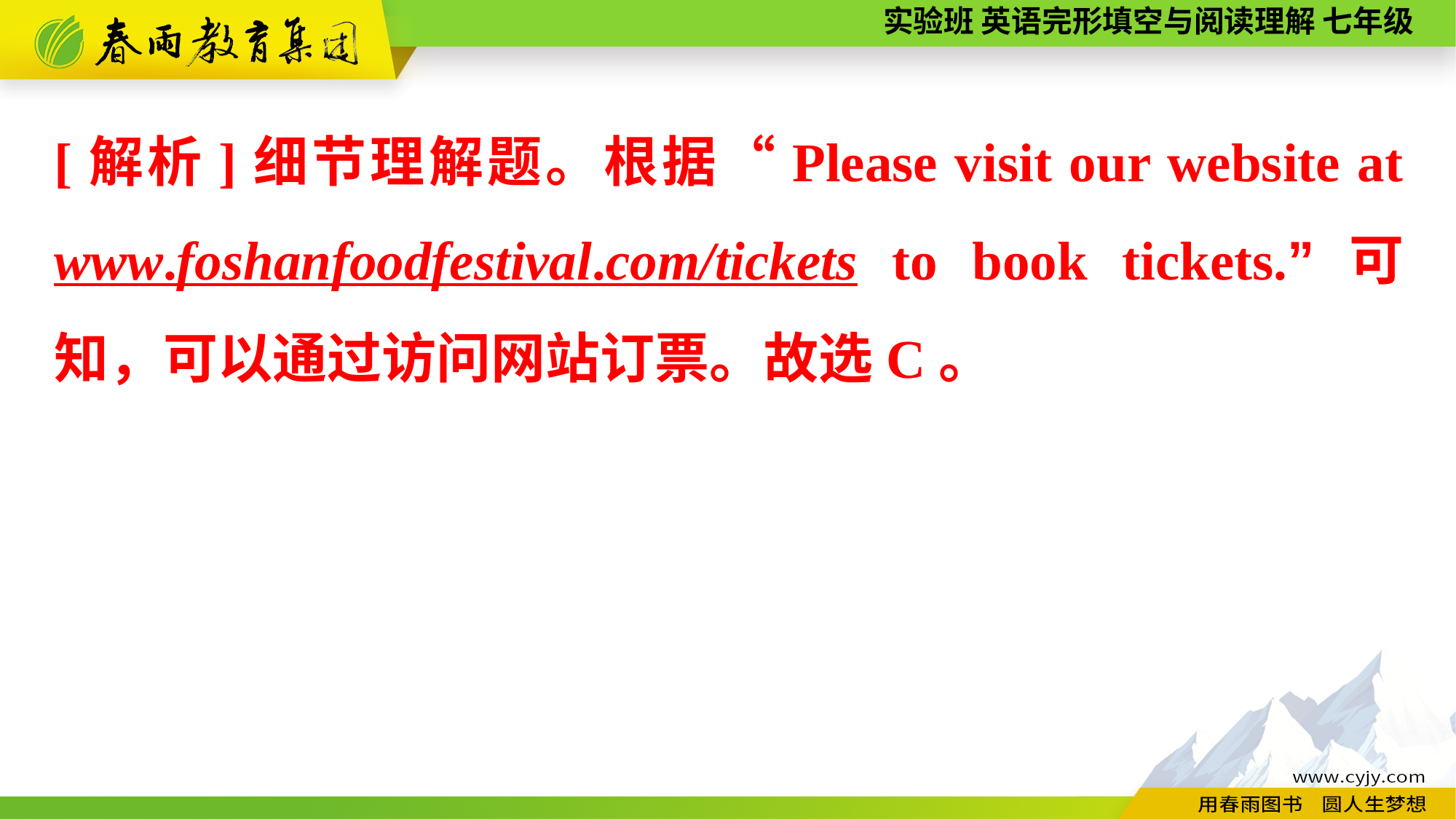

[解析]细节理解题。根据“Please visit our website at www.foshanfoodfestival.com/tickets to book tickets.”可知，可以通过访问网站订票。故选C。